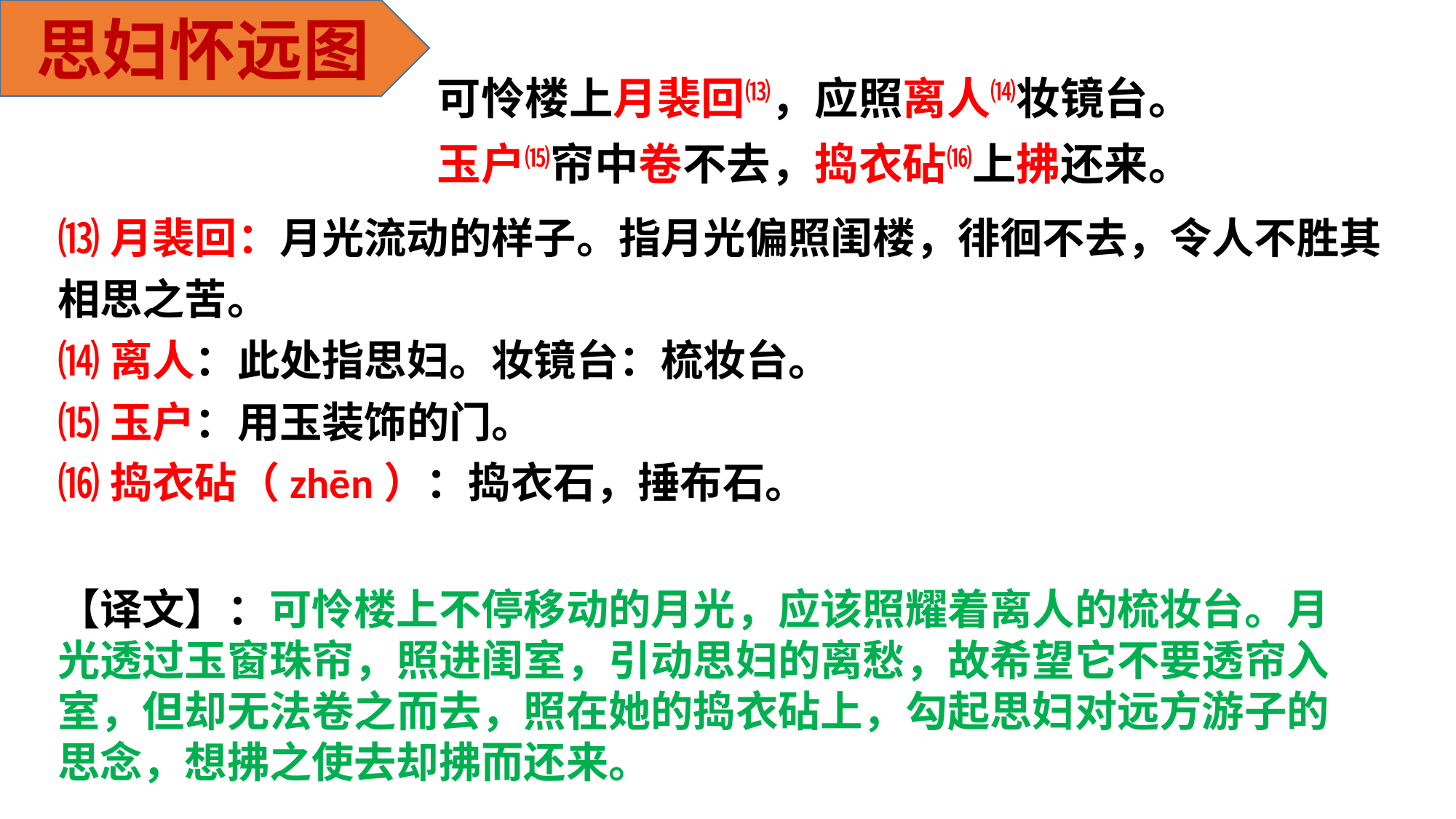

思妇怀远图
可怜楼上月裴回⒀，应照离人⒁妆镜台。
玉户⒂帘中卷不去，捣衣砧⒃上拂还来。
⒀月裴回：月光流动的样子。指月光偏照闺楼，徘徊不去，令人不胜其相思之苦。
⒁离人：此处指思妇。妆镜台：梳妆台。
⒂玉户：用玉装饰的门。
⒃捣衣砧（zhēn）：捣衣石，捶布石。
【译文】：可怜楼上不停移动的月光，应该照耀着离人的梳妆台。月光透过玉窗珠帘，照进闺室，引动思妇的离愁，故希望它不要透帘入室，但却无法卷之而去，照在她的捣衣砧上，勾起思妇对远方游子的思念，想拂之使去却拂而还来。